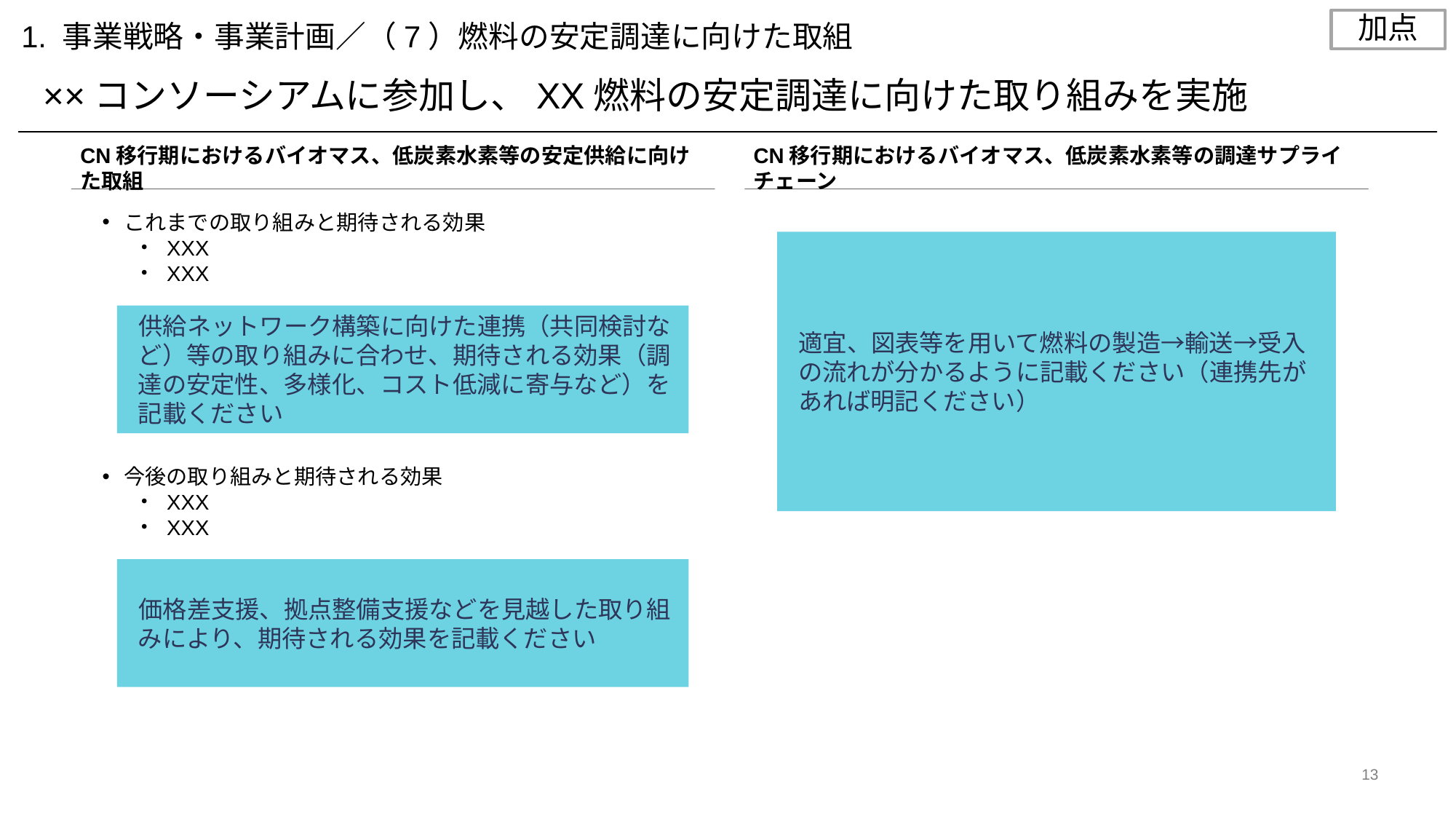

加点
1. 事業戦略・事業計画／（7）燃料の安定調達に向けた取組
××コンソーシアムに参加し、XX燃料の安定調達に向けた取り組みを実施
CN移行期におけるバイオマス、低炭素水素等の安定供給に向けた取組
CN移行期におけるバイオマス、低炭素水素等の調達サプライチェーン
これまでの取り組みと期待される効果
XXX
XXX

今後の取り組みと期待される効果
XXX
XXX

適宜、図表等を用いて燃料の製造→輸送→受入の流れが分かるように記載ください（連携先があれば明記ください）
供給ネットワーク構築に向けた連携（共同検討など）等の取り組みに合わせ、期待される効果（調達の安定性、多様化、コスト低減に寄与など）を記載ください
価格差支援、拠点整備支援などを見越した取り組みにより、期待される効果を記載ください